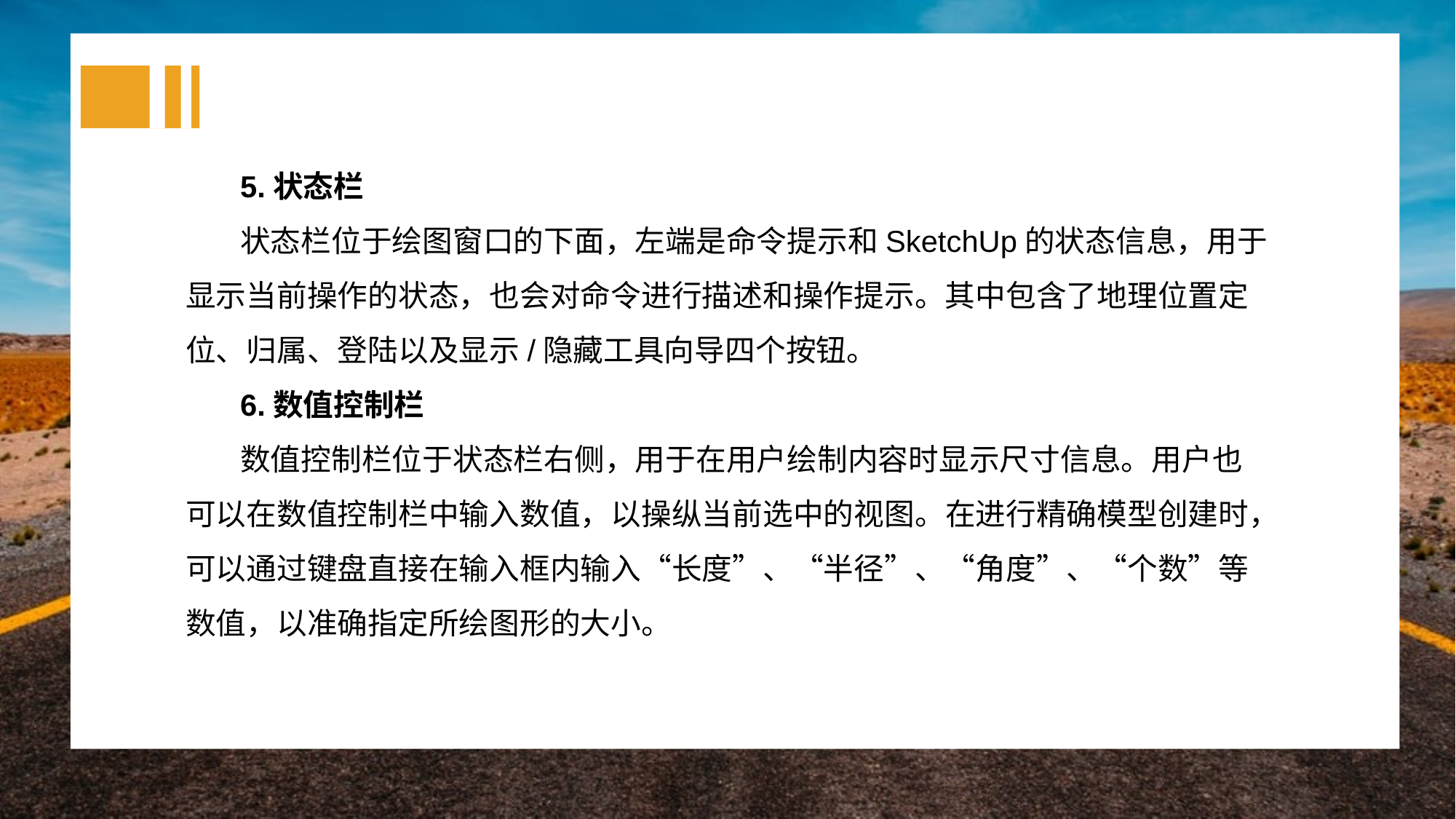

5.状态栏
状态栏位于绘图窗口的下面，左端是命令提示和SketchUp的状态信息，用于显示当前操作的状态，也会对命令进行描述和操作提示。其中包含了地理位置定位、归属、登陆以及显示/隐藏工具向导四个按钮。
6.数值控制栏
数值控制栏位于状态栏右侧，用于在用户绘制内容时显示尺寸信息。用户也可以在数值控制栏中输入数值，以操纵当前选中的视图。在进行精确模型创建时，可以通过键盘直接在输入框内输入“长度”、“半径”、“角度”、“个数”等数值，以准确指定所绘图形的大小。